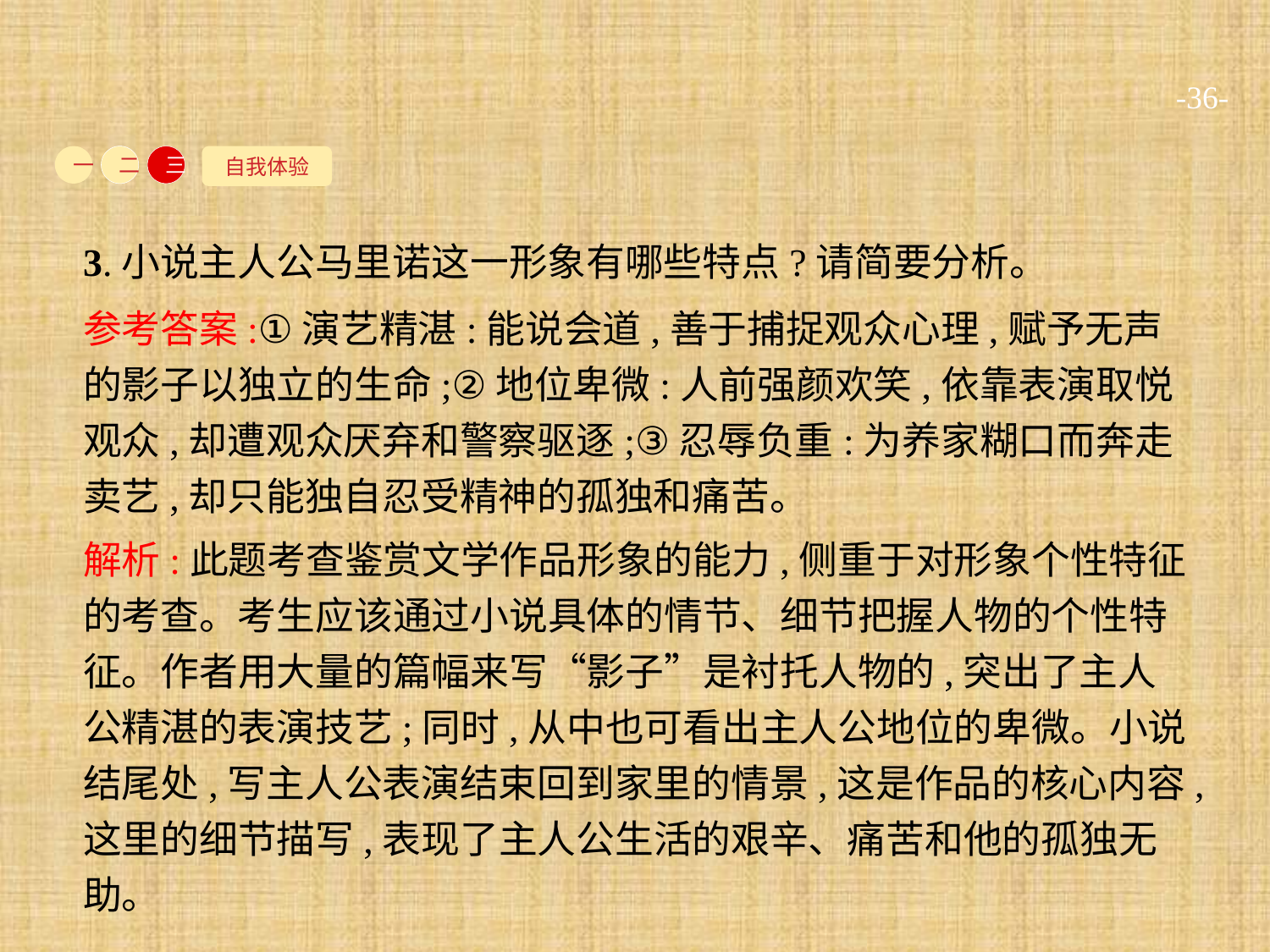

-36-
自我体验
一
二
三
3.小说主人公马里诺这一形象有哪些特点?请简要分析。
参考答案:①演艺精湛:能说会道,善于捕捉观众心理,赋予无声的影子以独立的生命;②地位卑微:人前强颜欢笑,依靠表演取悦观众,却遭观众厌弃和警察驱逐;③忍辱负重:为养家糊口而奔走卖艺,却只能独自忍受精神的孤独和痛苦。
解析:此题考查鉴赏文学作品形象的能力,侧重于对形象个性特征的考查。考生应该通过小说具体的情节、细节把握人物的个性特征。作者用大量的篇幅来写“影子”是衬托人物的,突出了主人公精湛的表演技艺;同时,从中也可看出主人公地位的卑微。小说结尾处,写主人公表演结束回到家里的情景,这是作品的核心内容,这里的细节描写,表现了主人公生活的艰辛、痛苦和他的孤独无助。